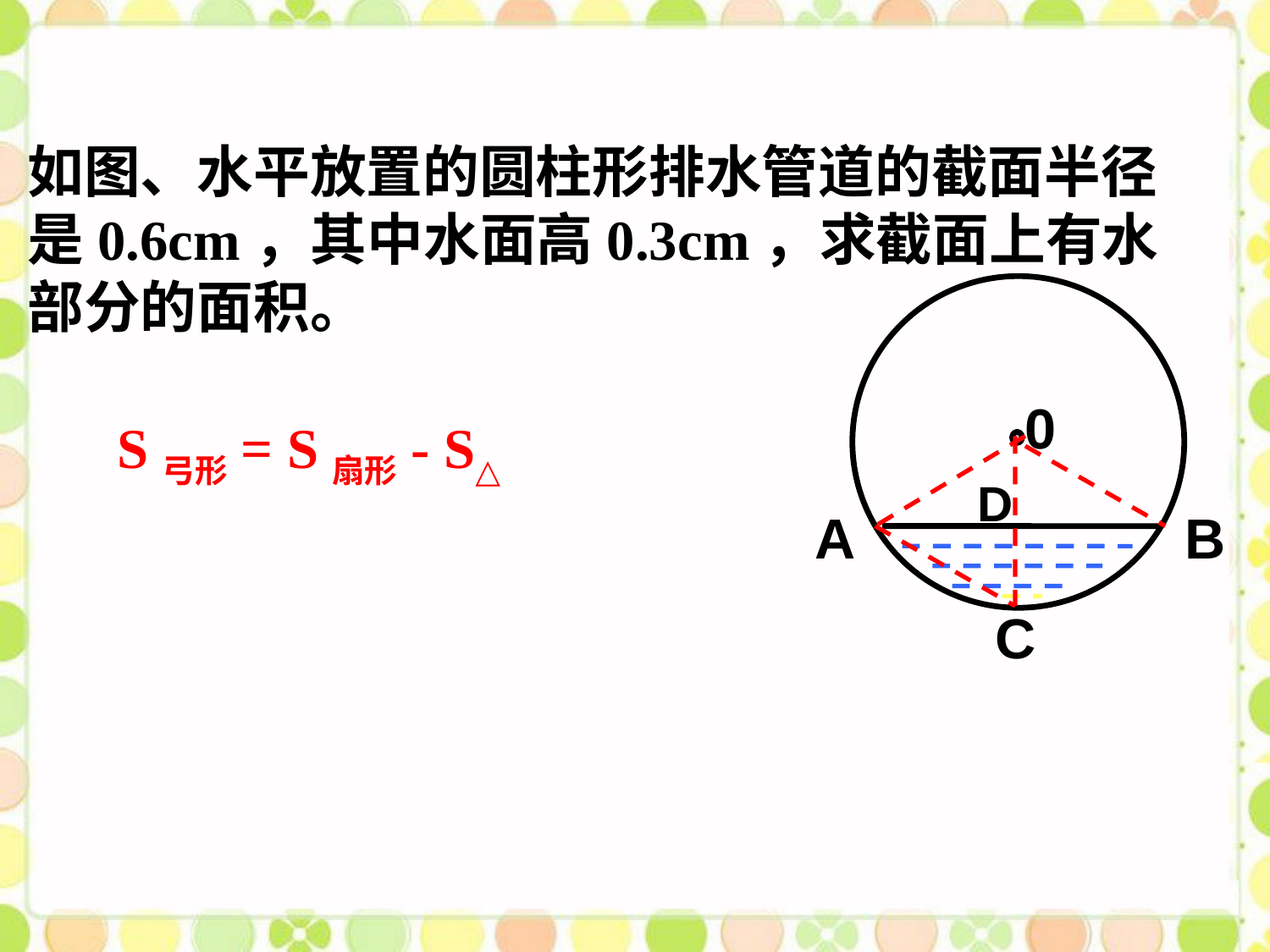

如图、水平放置的圆柱形排水管道的截面半径是0.6cm，其中水面高0.3cm，求截面上有水部分的面积。

0

A
B

S弓形= S扇形- S△

D

C